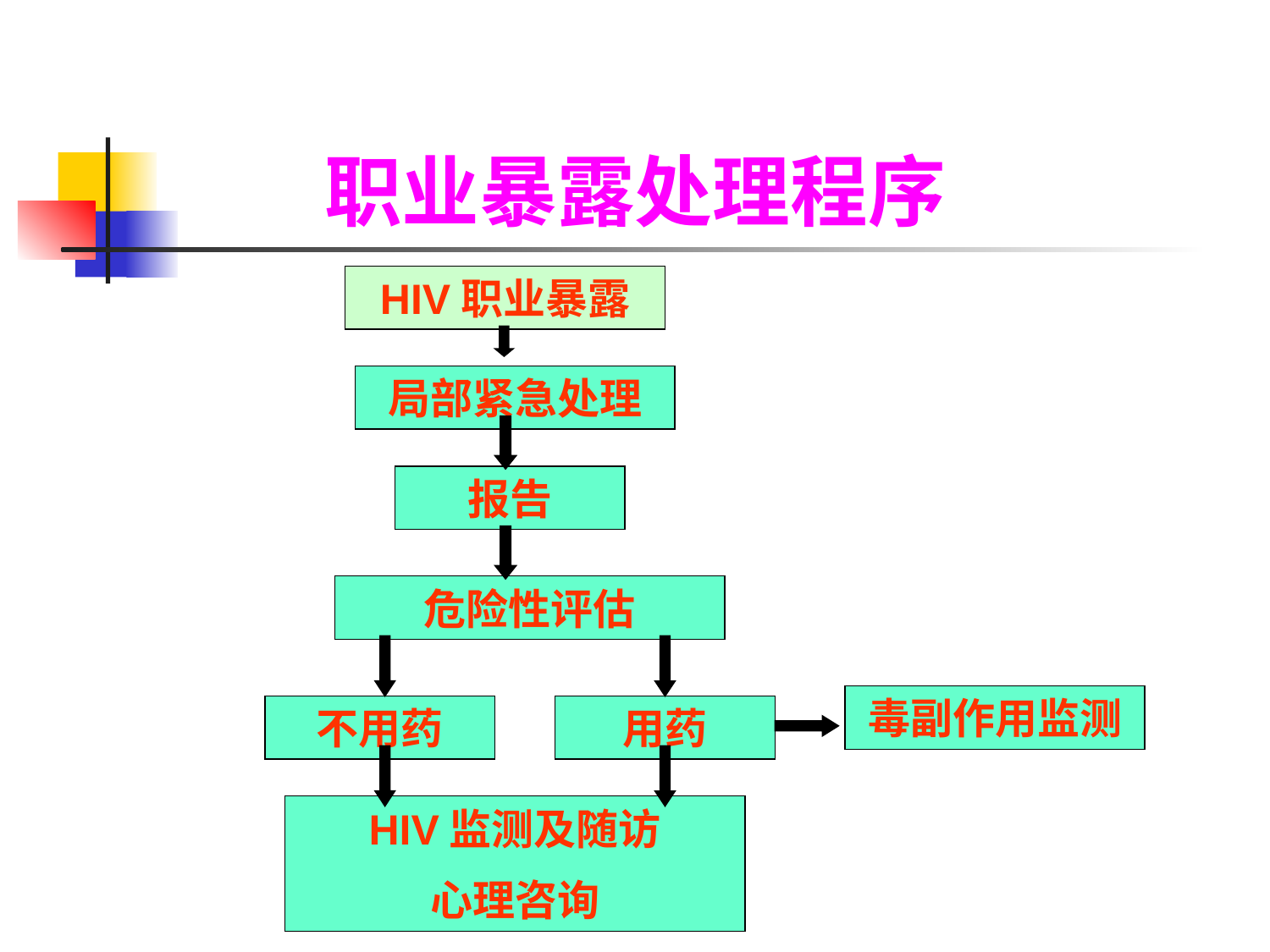

# 职业暴露处理程序
HIV职业暴露

局部紧急处理

报告

危险性评估

毒副作用监测
不用药
用药

HIV监测及随访
心理咨询